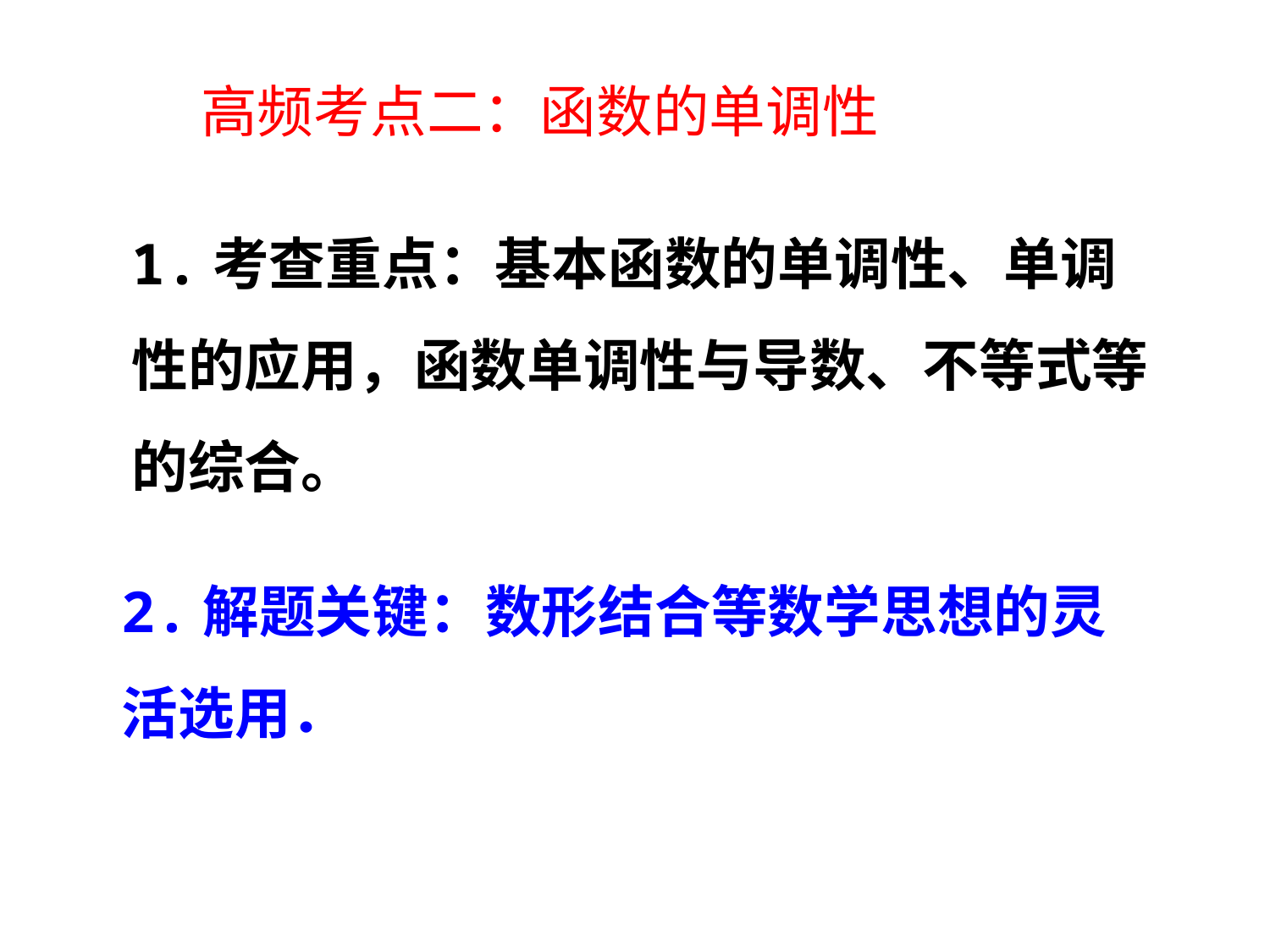

高频考点二：函数的单调性
1.考查重点：基本函数的单调性、单调性的应用，函数单调性与导数、不等式等的综合。
2.解题关键：数形结合等数学思想的灵活选用．